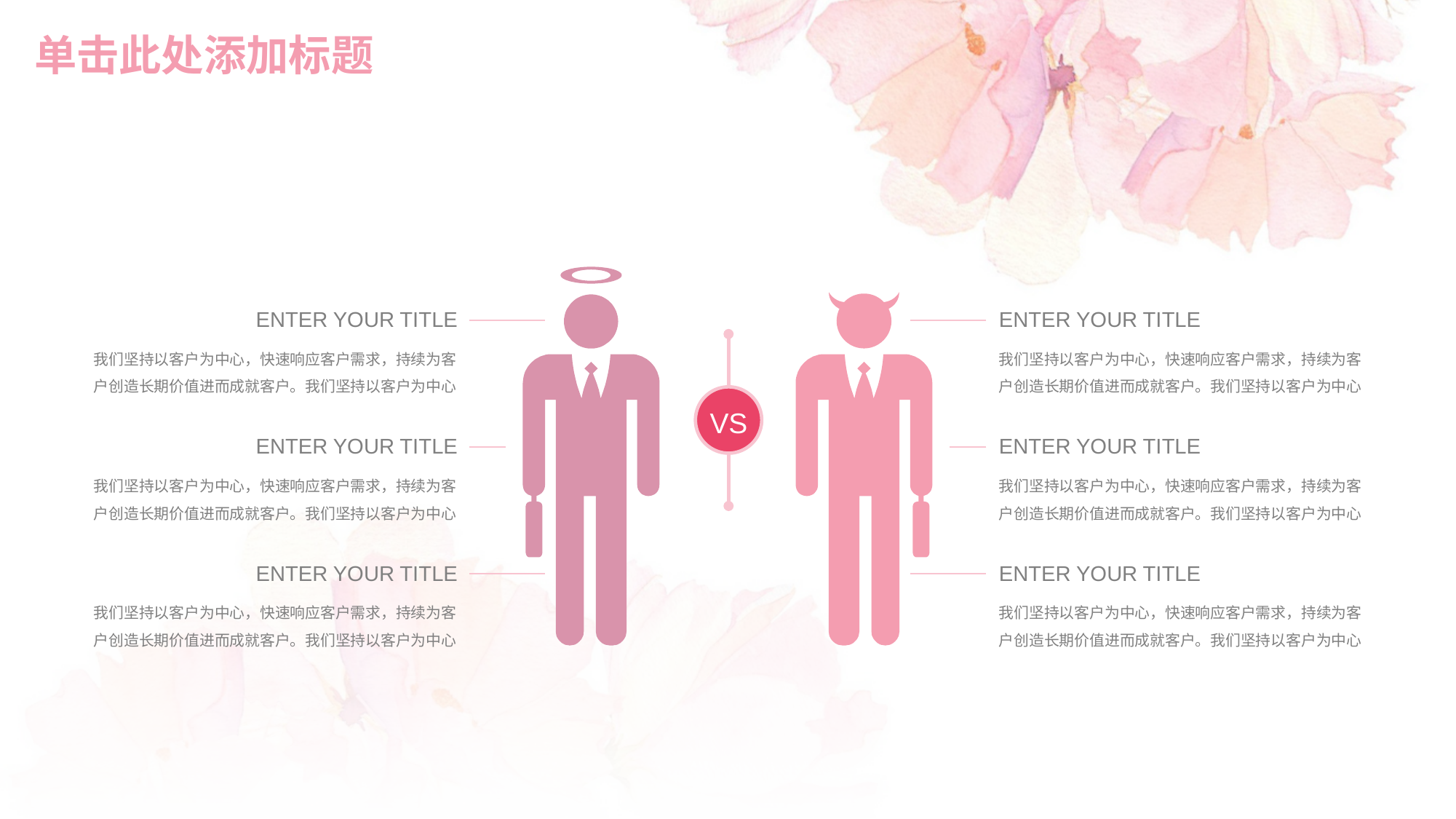

# 单击此处添加标题

ENTER YOUR TITLE
我们坚持以客户为中心，快速响应客户需求，持续为客户创造长期价值进而成就客户。我们坚持以客户为中心
ENTER YOUR TITLE
我们坚持以客户为中心，快速响应客户需求，持续为客户创造长期价值进而成就客户。我们坚持以客户为中心
ENTER YOUR TITLE
我们坚持以客户为中心，快速响应客户需求，持续为客户创造长期价值进而成就客户。我们坚持以客户为中心
ENTER YOUR TITLE
我们坚持以客户为中心，快速响应客户需求，持续为客户创造长期价值进而成就客户。我们坚持以客户为中心
ENTER YOUR TITLE
我们坚持以客户为中心，快速响应客户需求，持续为客户创造长期价值进而成就客户。我们坚持以客户为中心
ENTER YOUR TITLE
我们坚持以客户为中心，快速响应客户需求，持续为客户创造长期价值进而成就客户。我们坚持以客户为中心

VS